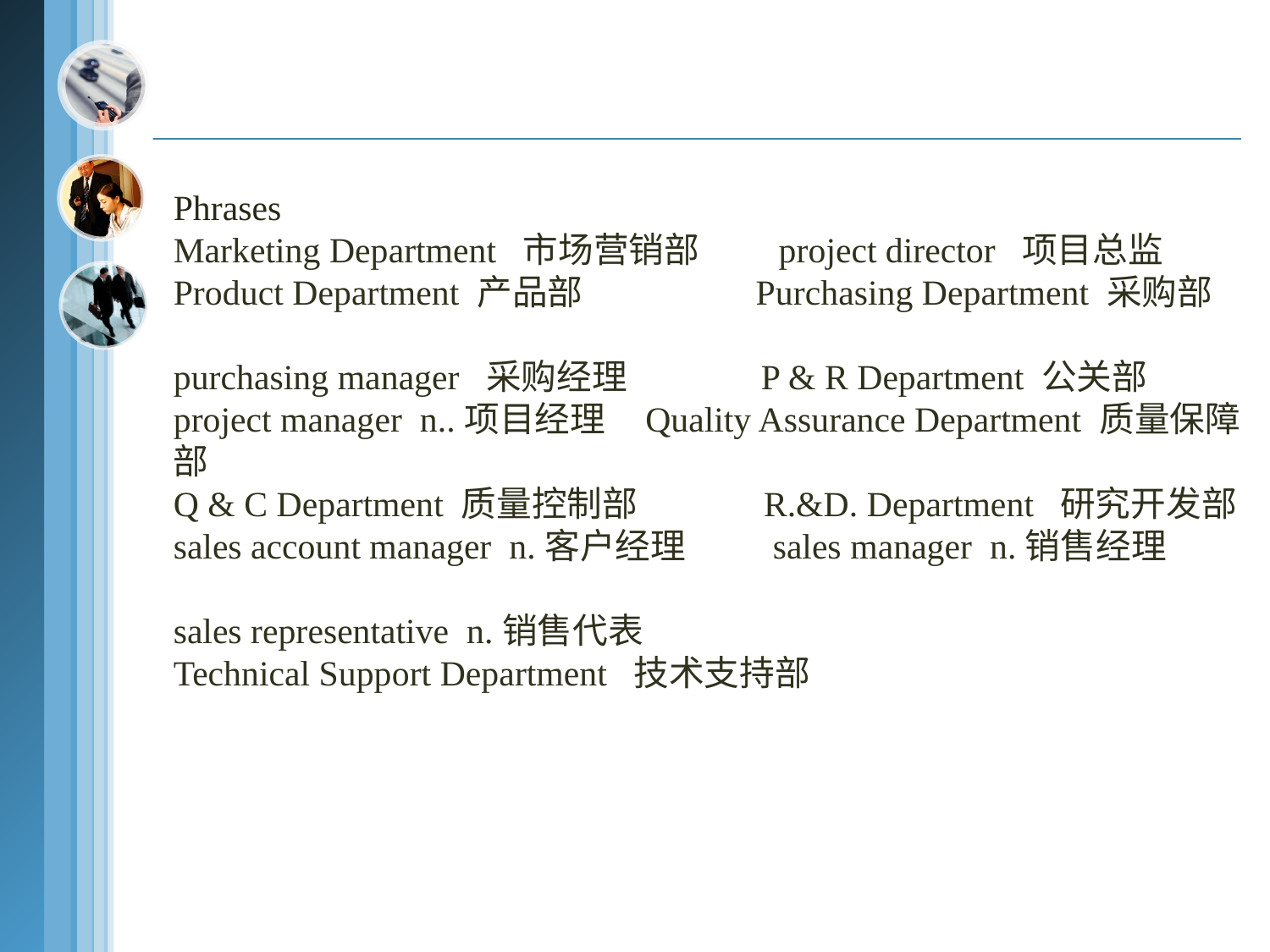

Phrases
Marketing Department  市场营销部         project director  项目总监
Product Department 产品部                     Purchasing Department 采购部
purchasing manager  采购经理                P & R Department 公关部
project manager  n..项目经理    Quality Assurance Department 质量保障部
Q & C Department 质量控制部               R.&D. Department  研究开发部
sales account manager  n.客户经理          sales manager  n.销售经理
sales representative  n.销售代表
Technical Support Department  技术支持部